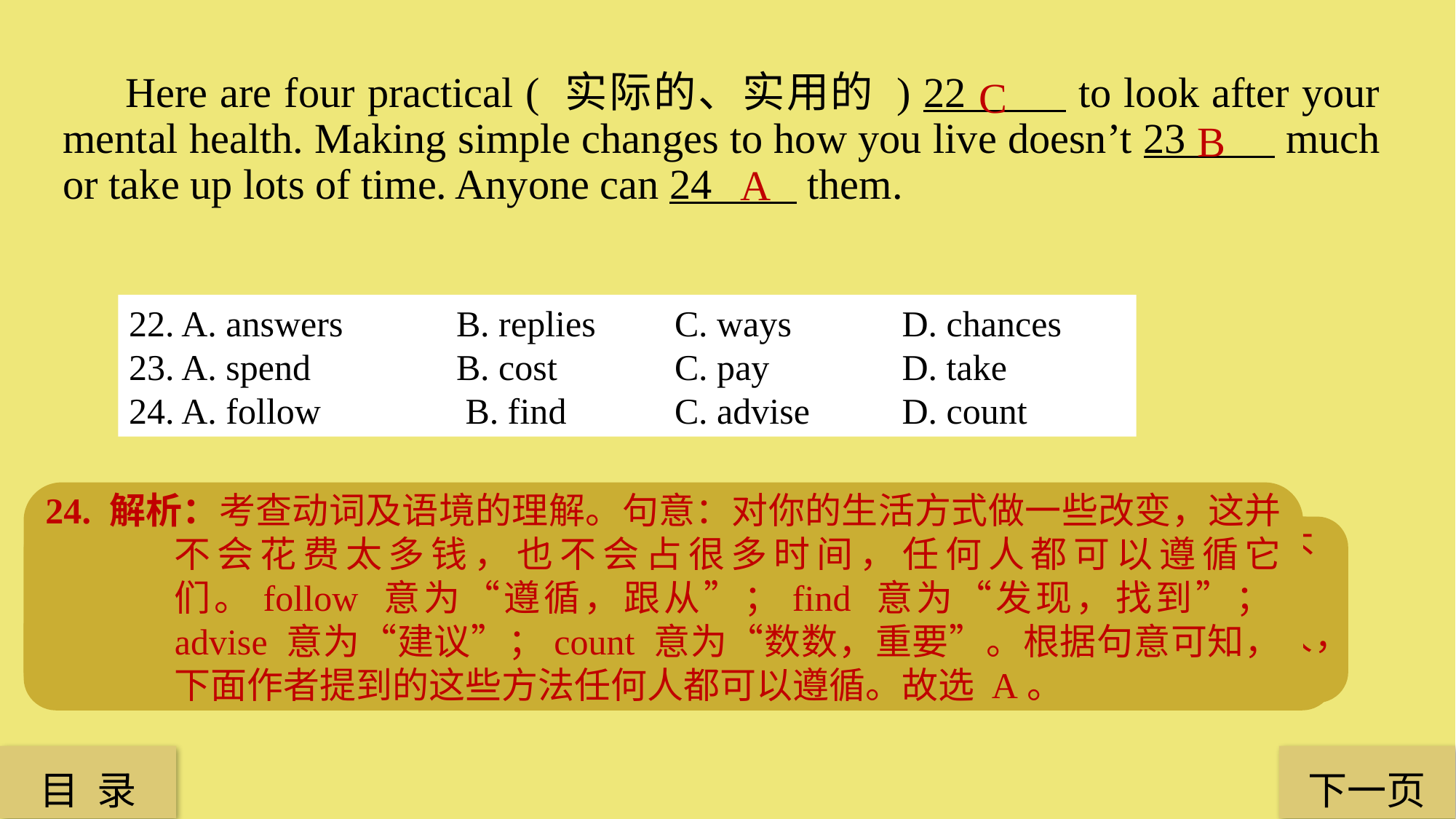

Here are four practical ( 实际的、实用的 ) 22         to look after your mental health. Making simple changes to how you live doesn’t 23         much or take up lots of time. Anyone can 24         them.
C
B
 A
22. A. answers 	B. replies 	C. ways 	 D. chances
23. A. spend 		B. cost 	C. pay 		 D. take
24. A. follow 	 	 B. find 	C. advise 	 D. count
24. 解析：考查动词及语境的理解。句意：对你的生活方式做一些改变，这并不会花费太多钱，也不会占很多时间，任何人都可以遵循它们。follow 意为“遵循，跟从”；find 意为“发现，找到”；advise 意为“建议”；count 意为“数数，重要”。根据句意可知，下面作者提到的这些方法任何人都可以遵循。故选 A。
23. 解析：考查动词及语境的理解。句意：对于如何去生活做出简单的改变，不会花你很多钱和时间。spend, cost, pay 和 take 都可以表示“花费”，但主语不同。spend 的主语是人，cost 的主语是物，pay 的主语是人，take 的主语是 it。本句的主语是“做出改变”，是一件事，故选 B。
22. 解析：考查名词及语境的理解。句意：这里有四个可以使你心理健康的实用方法。answers意为“回答”；replies 意为“回答，回复”；ways 意为“方法”；chances 意为“机会”。根据下文可知，作者对如何保持心理健康提出了一些建议和方法。故应选 C。